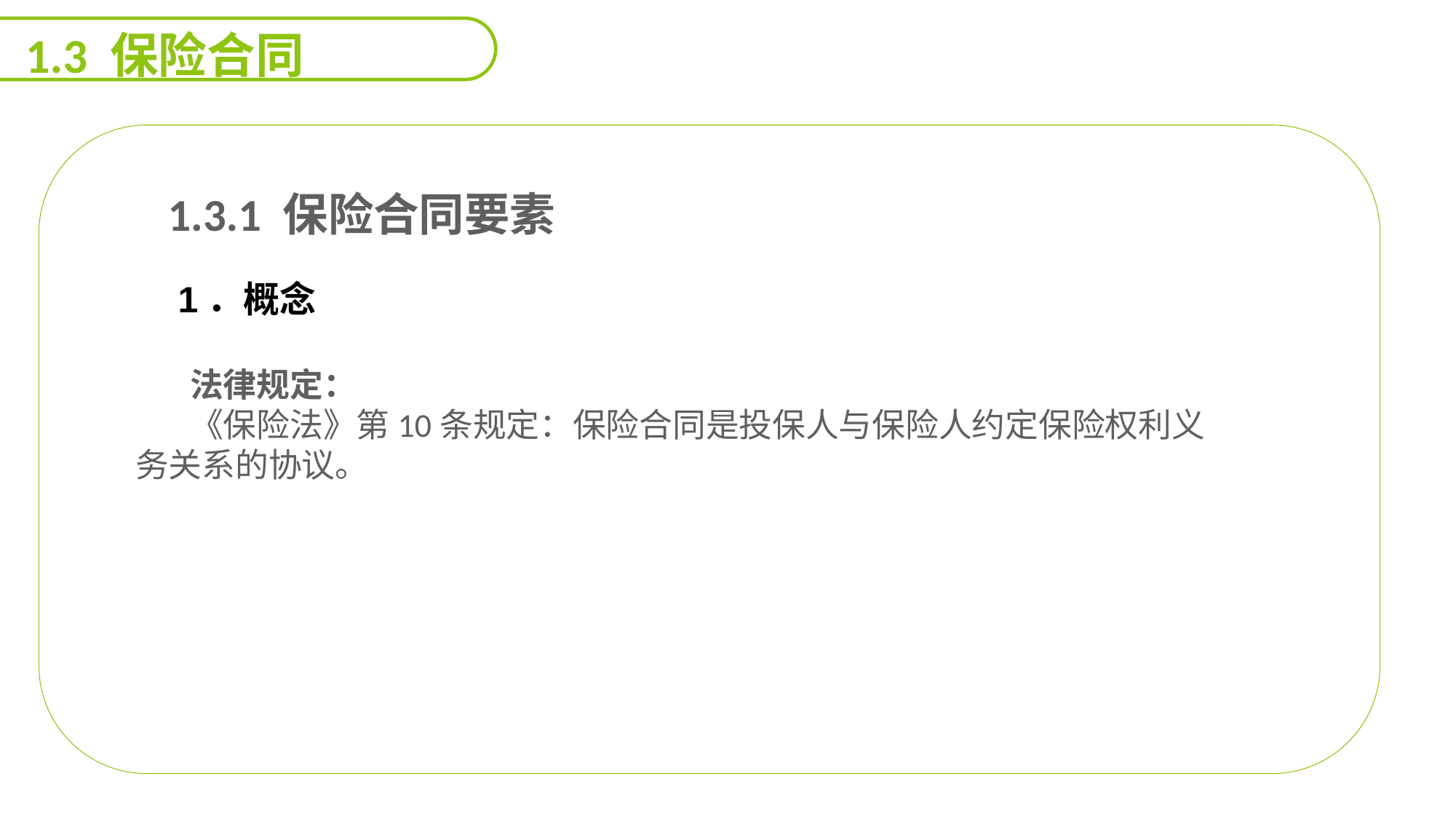

1.3 保险合同

1.3.1 保险合同要素

 1．概念

法律规定：
《保险法》第10条规定：保险合同是投保人与保险人约定保险权利义务关系的协议。

能力
目标
延迟符